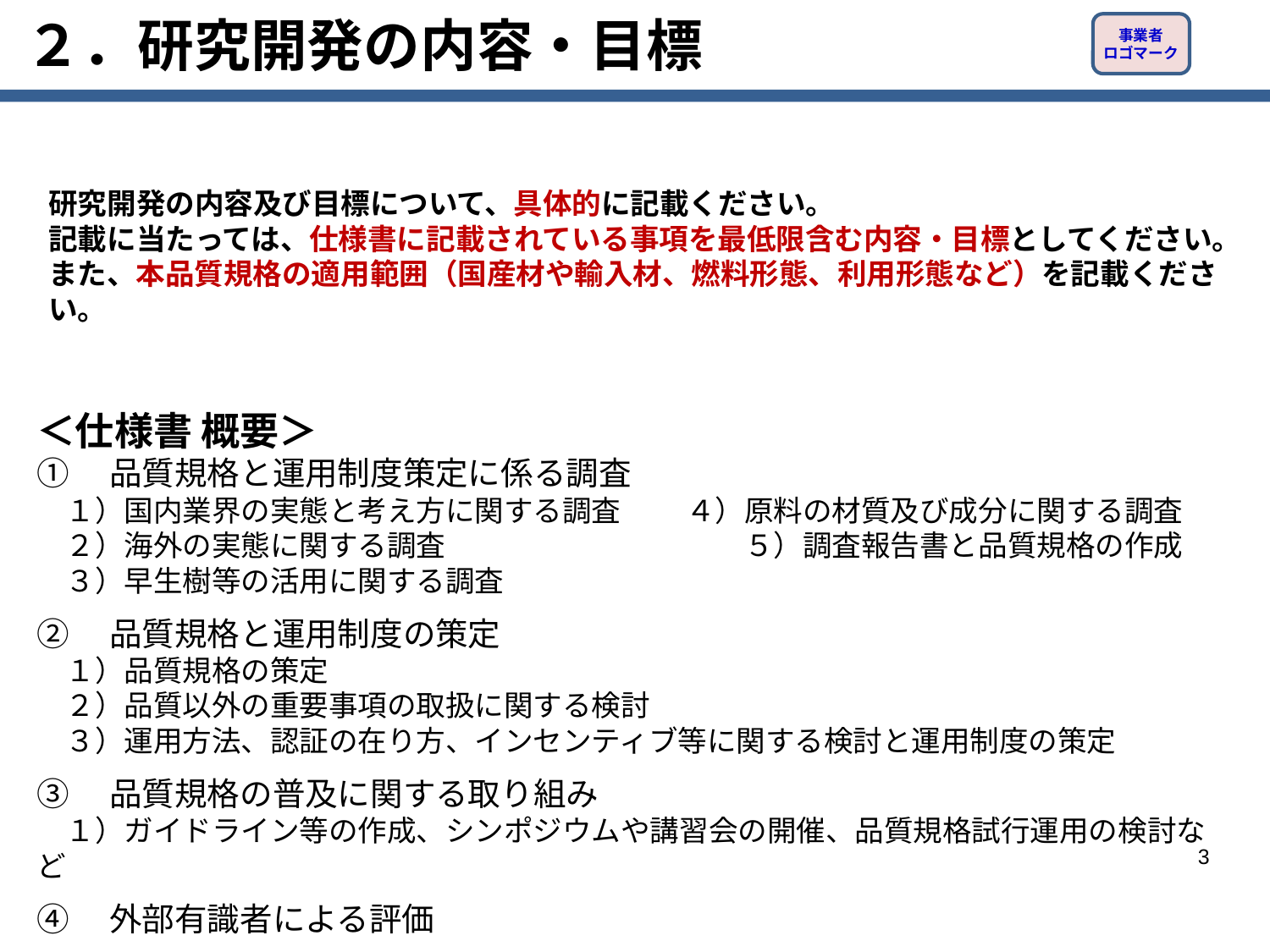

# ２．研究開発の内容・目標

事業者
ロゴマーク
研究開発の内容及び目標について、具体的に記載ください。
記載に当たっては、仕様書に記載されている事項を最低限含む内容・目標としてください。
また、本品質規格の適用範囲（国産材や輸入材、燃料形態、利用形態など）を記載ください。
＜仕様書 概要＞
①　品質規格と運用制度策定に係る調査
　１）国内業界の実態と考え方に関する調査　　 ４）原料の材質及び成分に関する調査
　２）海外の実態に関する調査　　　　　　　　　　 ５）調査報告書と品質規格の作成
　３）早生樹等の活用に関する調査

②　品質規格と運用制度の策定
　１）品質規格の策定
　２）品質以外の重要事項の取扱に関する検討
　３）運用方法、認証の在り方、インセンティブ等に関する検討と運用制度の策定

③　品質規格の普及に関する取り組み
　１）ガイドライン等の作成、シンポジウムや講習会の開催、品質規格試行運用の検討など

④　外部有識者による評価
3